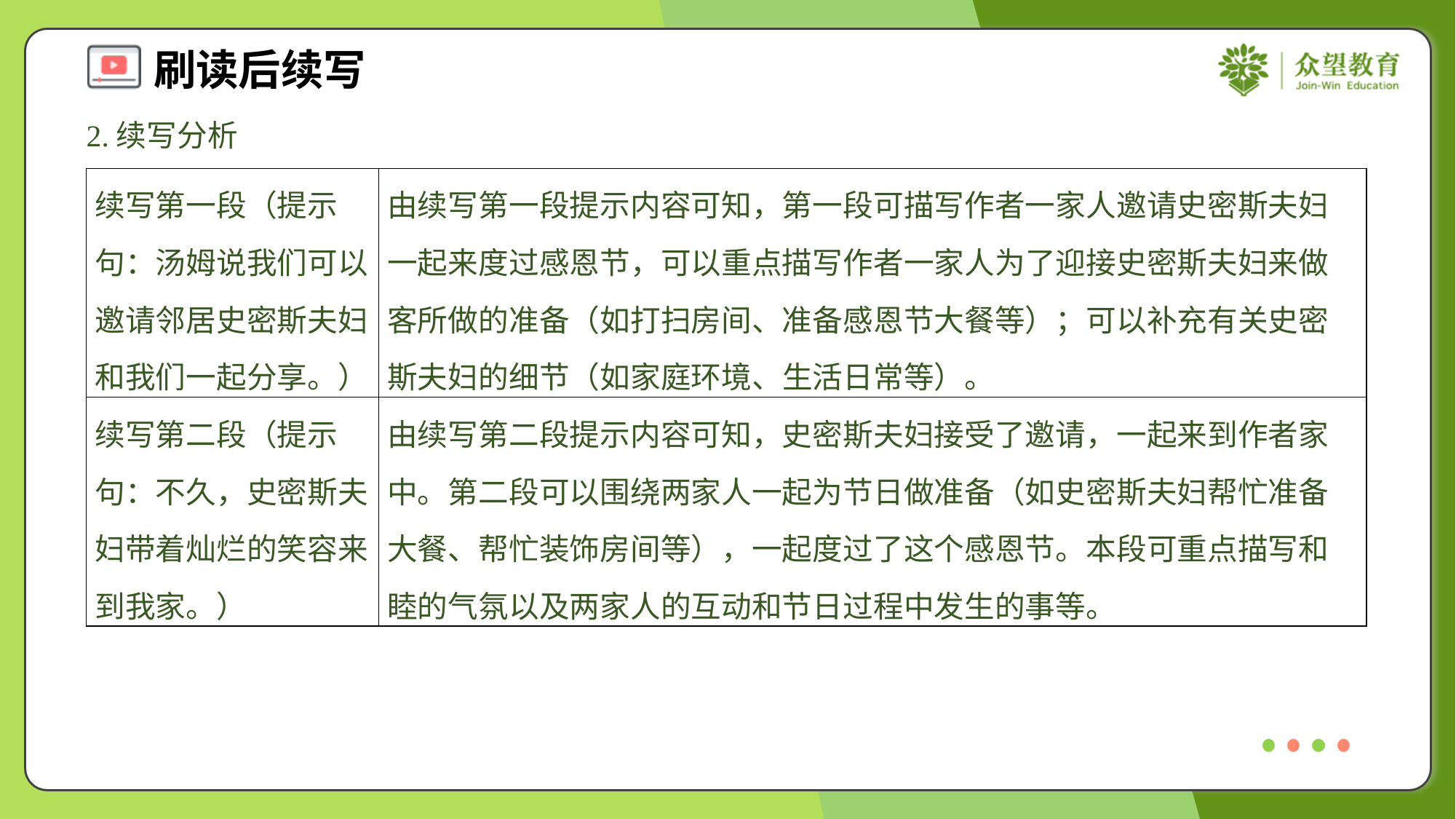

2.续写分析
| 续写第一段（提示句：汤姆说我们可以邀请邻居史密斯夫妇和我们一起分享。） | 由续写第一段提示内容可知，第一段可描写作者一家人邀请史密斯夫妇一起来度过感恩节，可以重点描写作者一家人为了迎接史密斯夫妇来做客所做的准备（如打扫房间、准备感恩节大餐等）；可以补充有关史密斯夫妇的细节（如家庭环境、生活日常等）。 |
| --- | --- |
| 续写第二段（提示句：不久，史密斯夫妇带着灿烂的笑容来到我家。） | 由续写第二段提示内容可知，史密斯夫妇接受了邀请，一起来到作者家中。第二段可以围绕两家人一起为节日做准备（如史密斯夫妇帮忙准备大餐、帮忙装饰房间等），一起度过了这个感恩节。本段可重点描写和睦的气氛以及两家人的互动和节日过程中发生的事等。 |